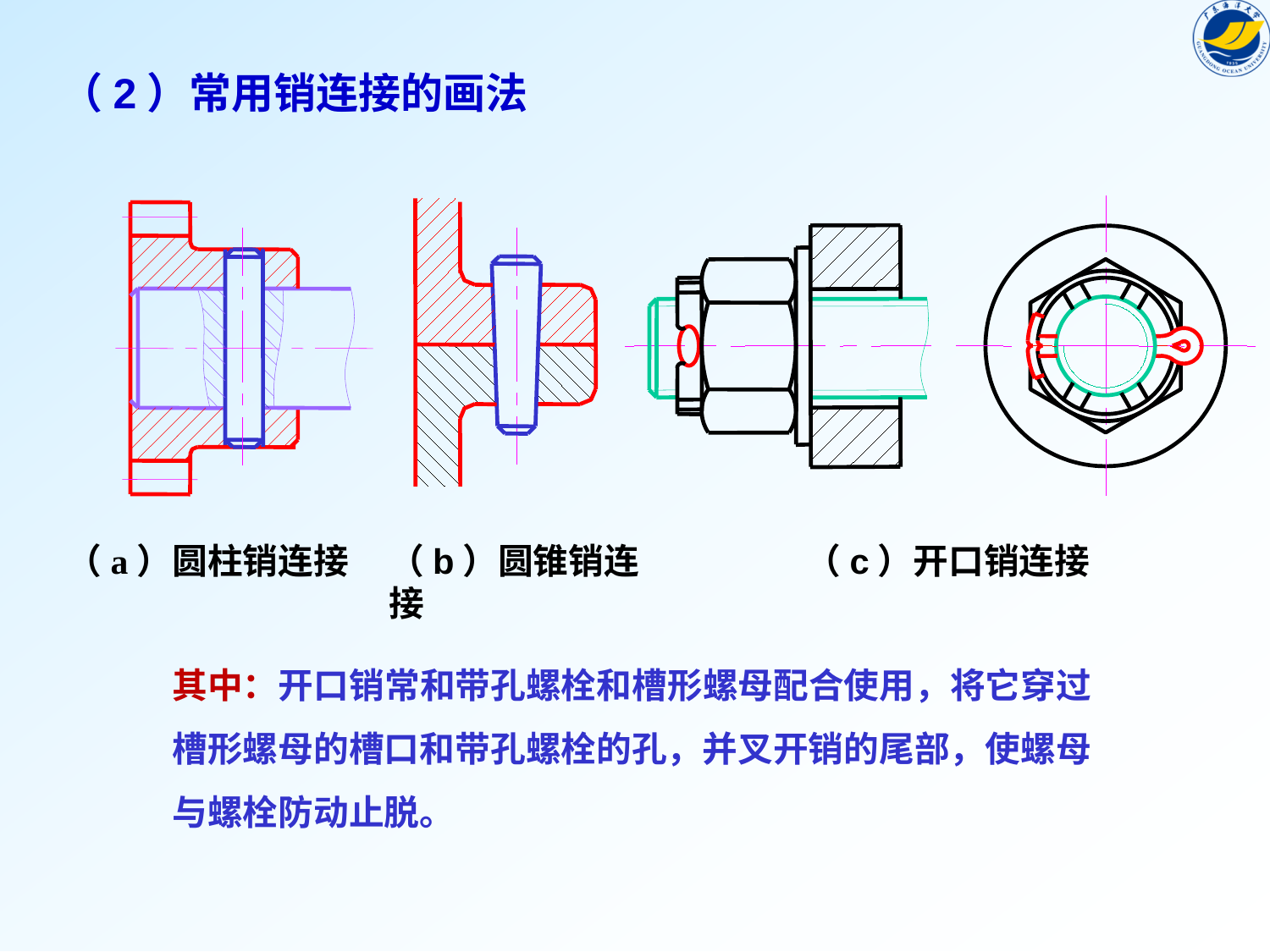

（2）常用销连接的画法

（a）圆柱销连接
（c）开口销连接
（b）圆锥销连接
其中：开口销常和带孔螺栓和槽形螺母配合使用，将它穿过
槽形螺母的槽口和带孔螺栓的孔，并叉开销的尾部，使螺母
与螺栓防动止脱。